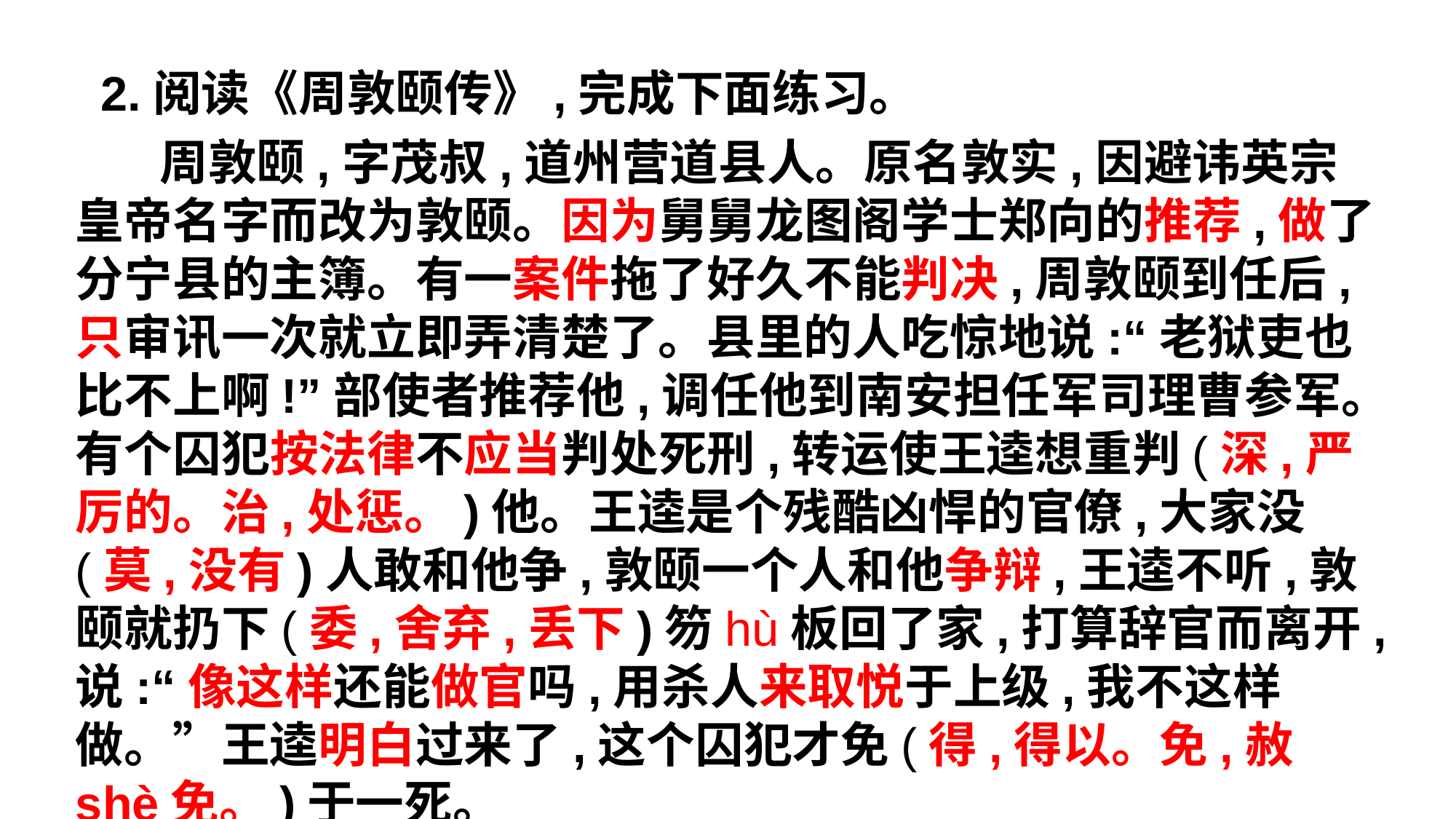

2.阅读《周敦颐传》,完成下面练习。
        周敦颐,字茂叔,道州营道县人。原名敦实,因避讳英宗皇帝名字而改为敦颐。因为舅舅龙图阁学士郑向的推荐,做了分宁县的主簿。有一案件拖了好久不能判决,周敦颐到任后,只审讯一次就立即弄清楚了。县里的人吃惊地说:“老狱吏也比不上啊!”部使者推荐他,调任他到南安担任军司理曹参军。有个囚犯按法律不应当判处死刑,转运使王逵想重判(深,严厉的。治,处惩。)他。王逵是个残酷凶悍的官僚,大家没(莫,没有)人敢和他争,敦颐一个人和他争辩,王逵不听,敦颐就扔下(委,舍弃,丢下)笏hù板回了家,打算辞官而离开,说:“像这样还能做官吗,用杀人来取悦于上级,我不这样做。”王逵明白过来了,这个囚犯才免(得,得以。免,赦shè免。)于一死。